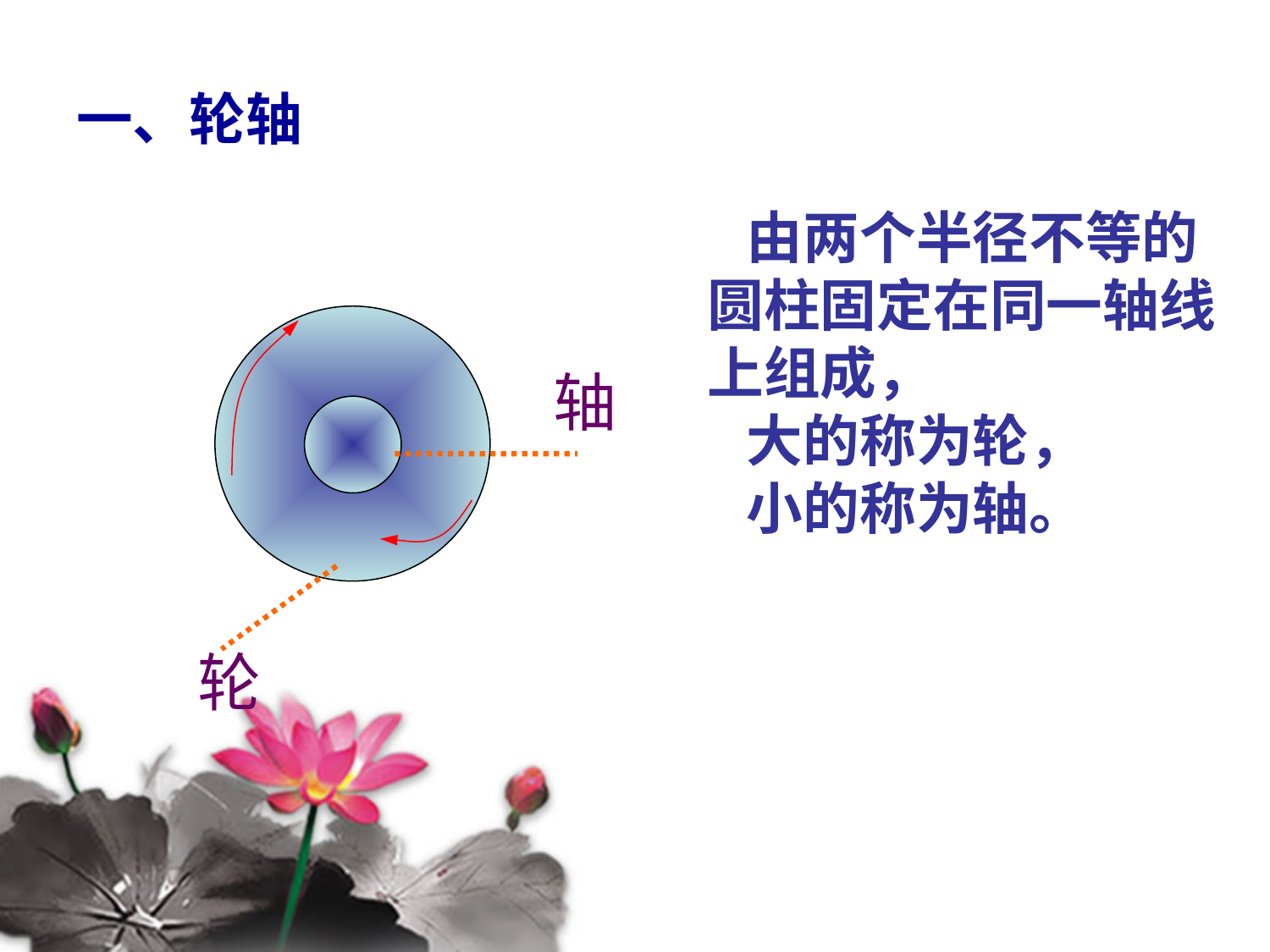

# 一、轮轴
  由两个半径不等的圆柱固定在同一轴线上组成，
  大的称为轮，
  小的称为轴。

轴

轮